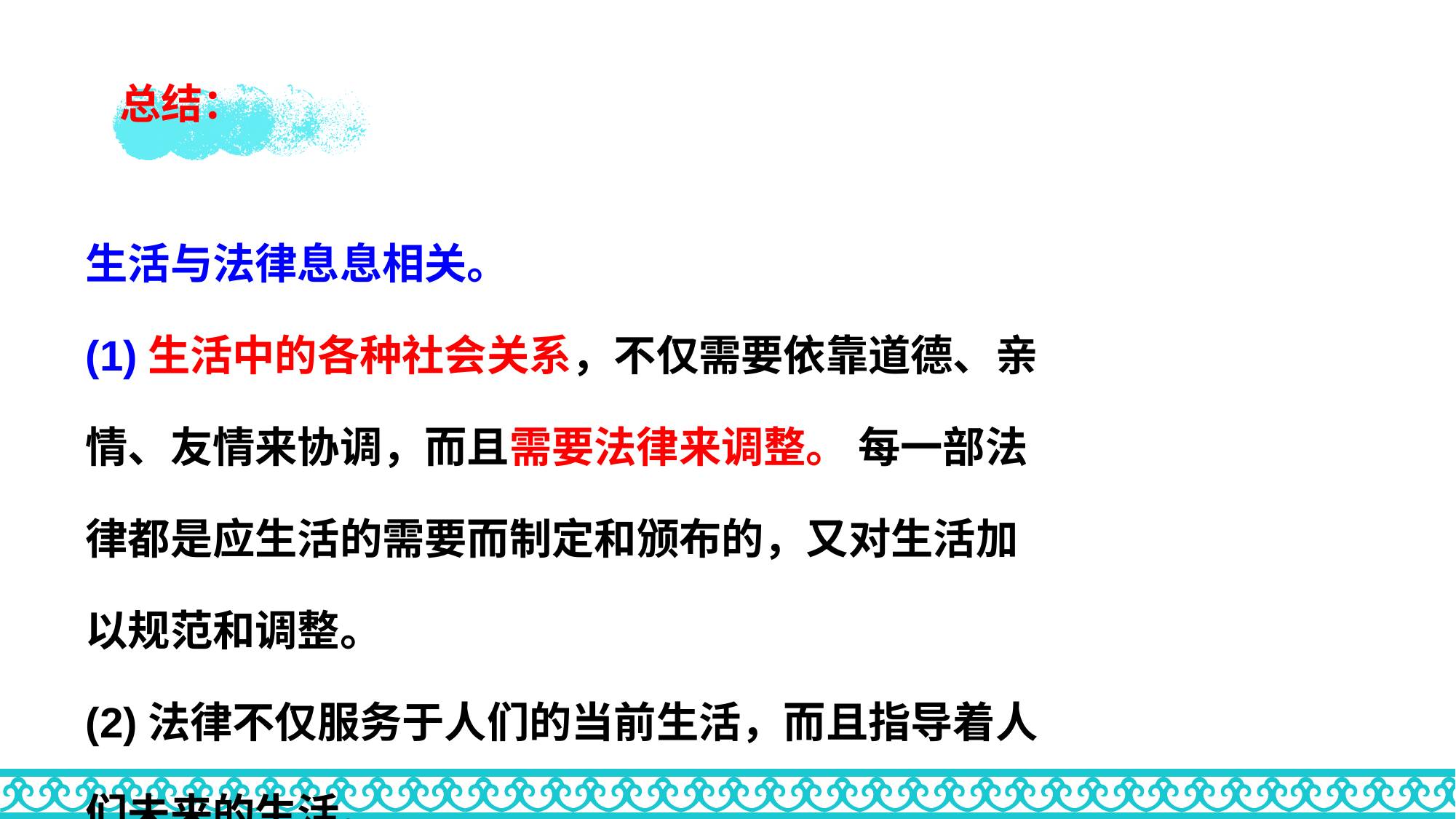

# 总结：
生活与法律息息相关。
(1)生活中的各种社会关系，不仅需要依靠道德、亲情、友情来协调，而且需要法律来调整。 每一部法律都是应生活的需要而制定和颁布的，又对生活加以规范和调整。
(2)法律不仅服务于人们的当前生活，而且指导着人们未来的生活。